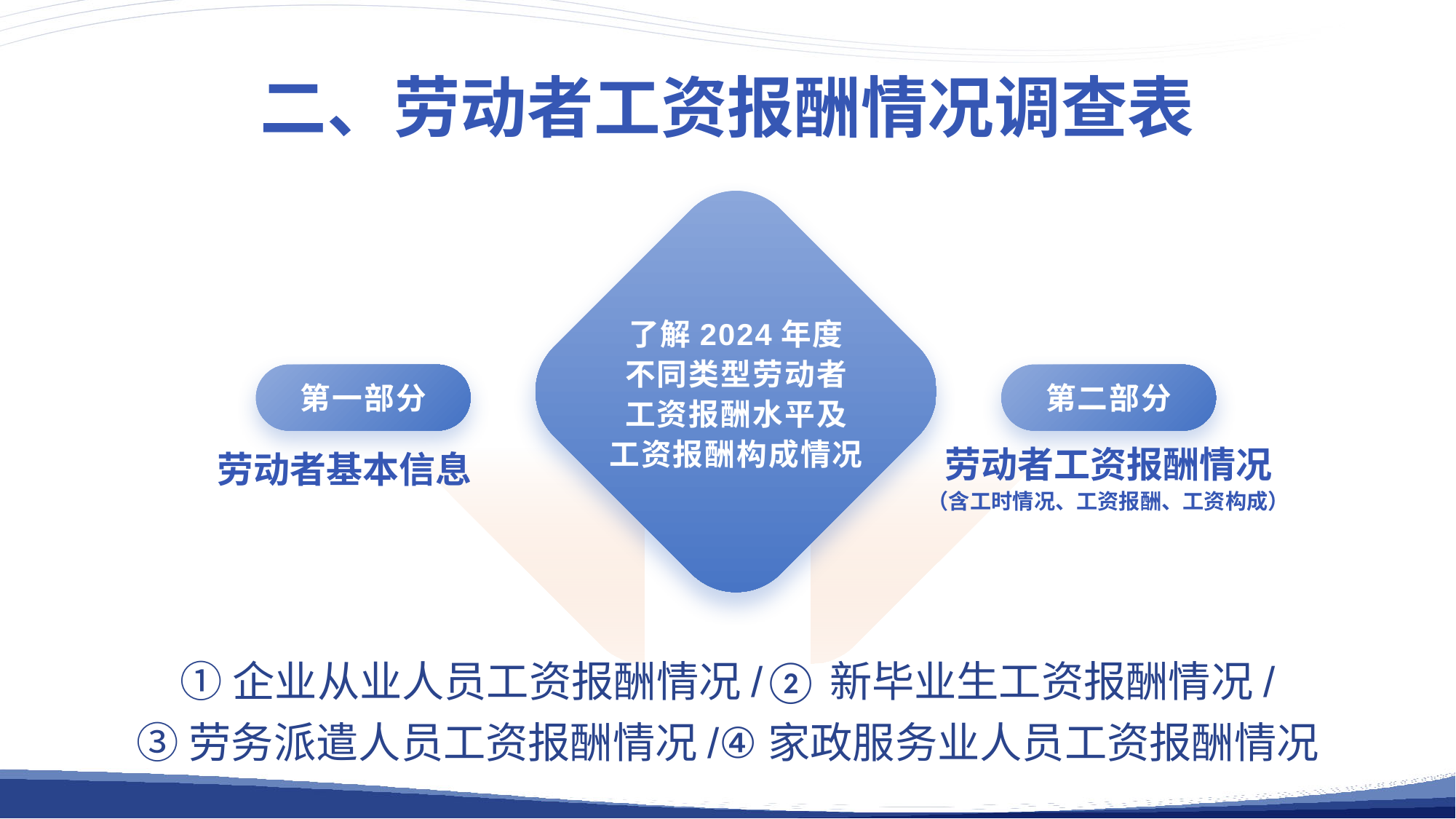

二、劳动者工资报酬情况调查表

了解2024年度
不同类型劳动者
工资报酬水平及
工资报酬构成情况
第一部分
第二部分
劳动者工资报酬情况
（含工时情况、工资报酬、工资构成）
劳动者基本信息
①企业从业人员工资报酬情况/②新毕业生工资报酬情况/
③劳务派遣人员工资报酬情况/④家政服务业人员工资报酬情况